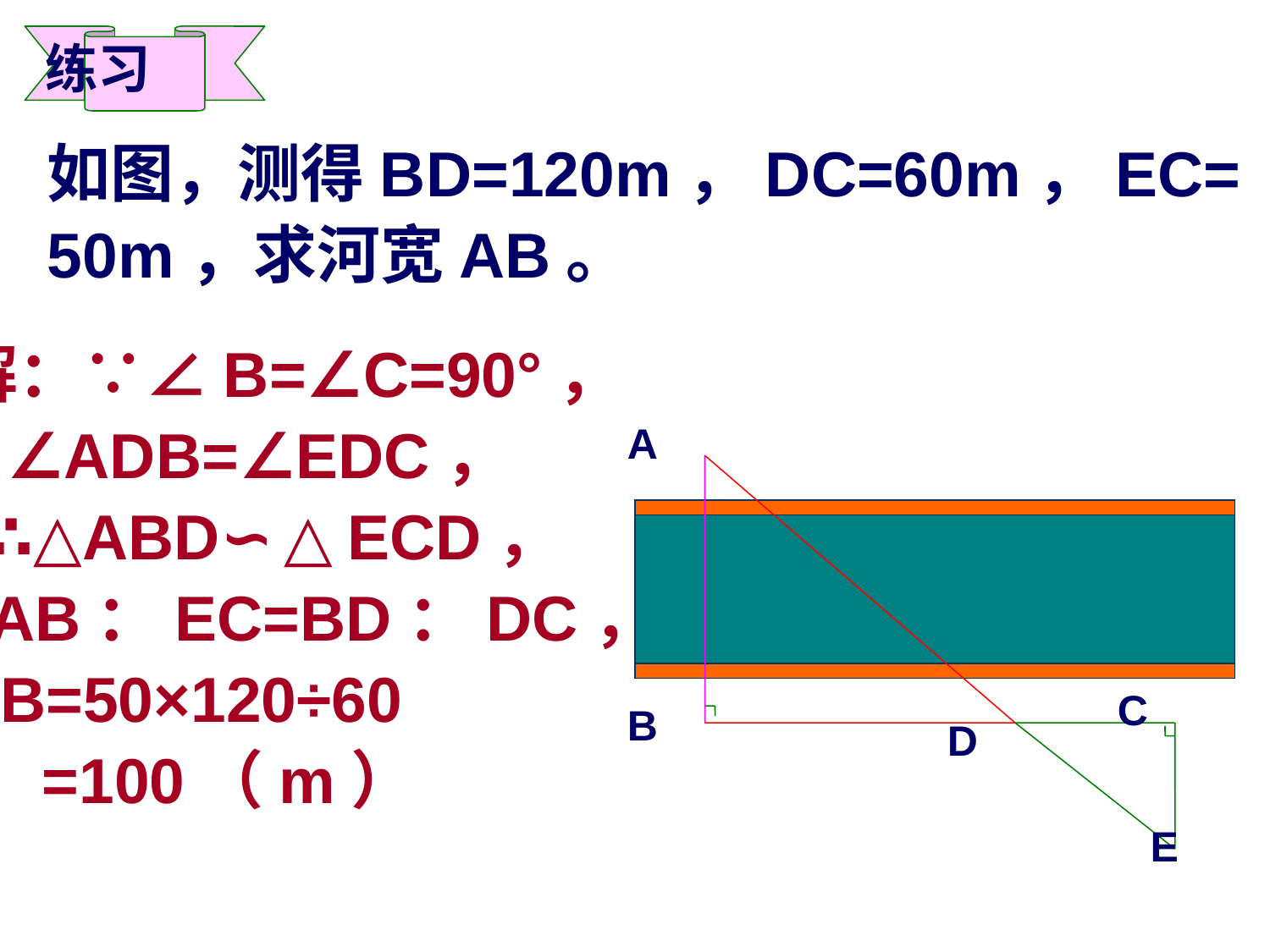

练习
如图，测得BD=120m，DC=60m，EC=
50m，求河宽AB。
解：∵∠B=∠C=90°，
   ∠ADB=∠EDC，
  ∴△ABD∽△ECD，
  AB：EC=BD：DC，
AB=50×120÷60
     =100（m）

A

C
B
D

E